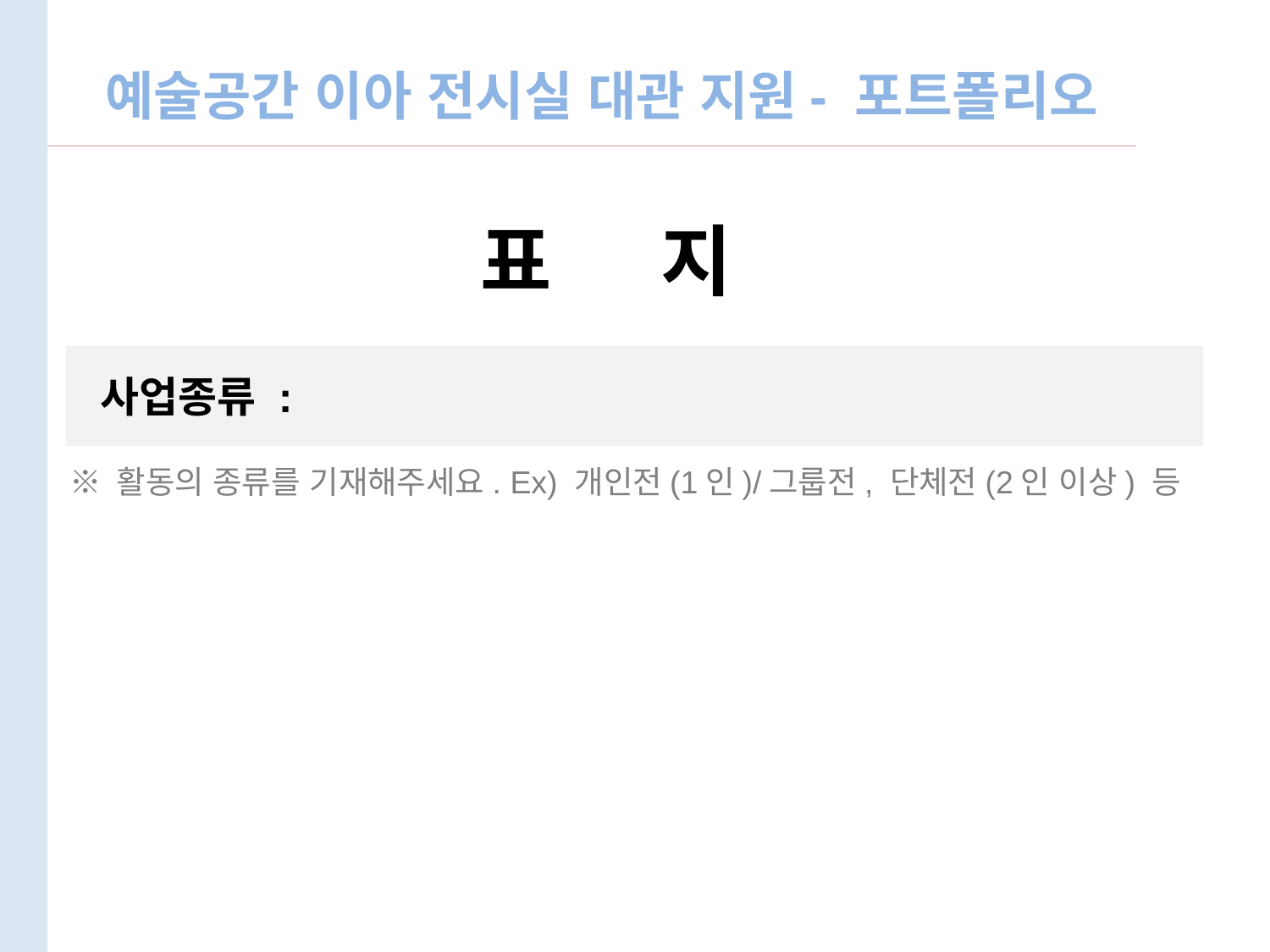

예술공간 이아 전시실 대관 지원- 포트폴리오
표     지
 사업종류 :
※ 활동의 종류를 기재해주세요. Ex) 개인전(1인)/그룹전, 단체전(2인 이상) 등